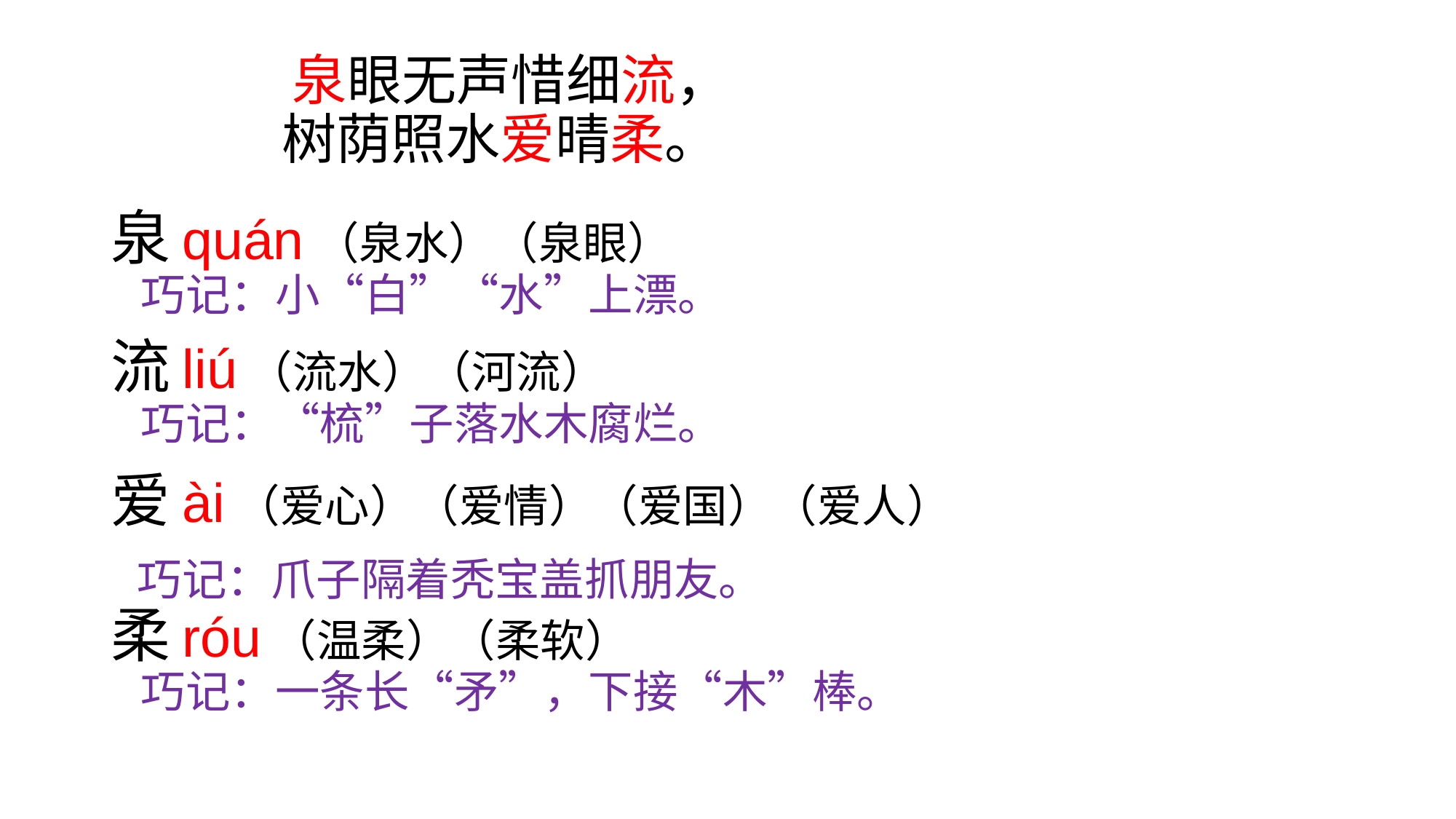

# 泉眼无声惜细流， 树荫照水爱晴柔。 泉quán（泉水）（泉眼） 巧记：小“白”“水”上漂。 流liú（流水）（河流） 巧记：“梳”子落水木腐烂。 爱ài（爱心）（爱情）（爱国）（爱人） 巧记：爪子隔着秃宝盖抓朋友。 柔róu（温柔）（柔软） 巧记：一条长“矛”，下接“木”棒。